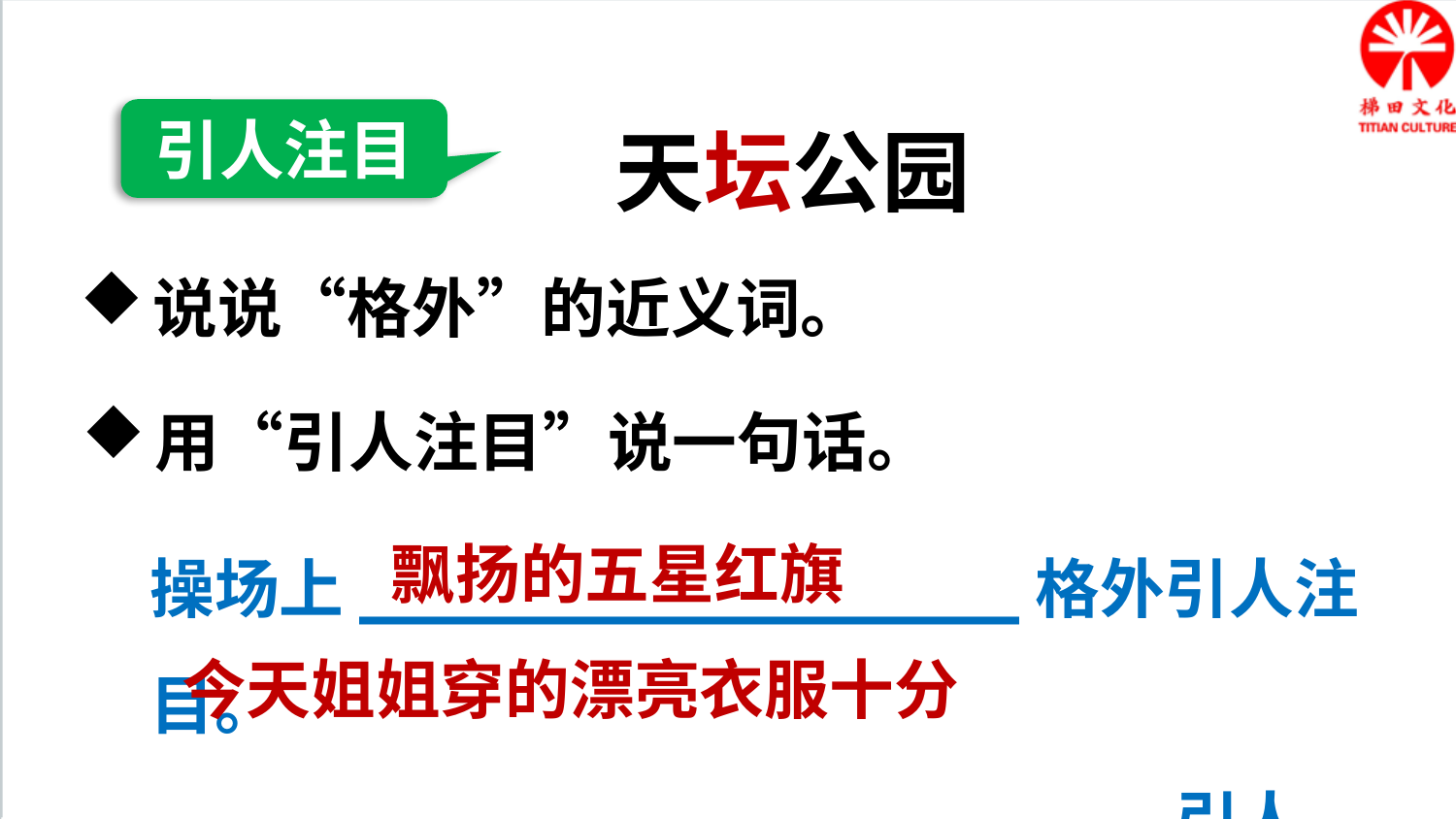

天坛公园
引人注目
说说“格外”的近义词。
用“引人注目”说一句话。
操场上_________________格外引人注目。
__________________________引人注目。
飘扬的五星红旗
今天姐姐穿的漂亮衣服十分